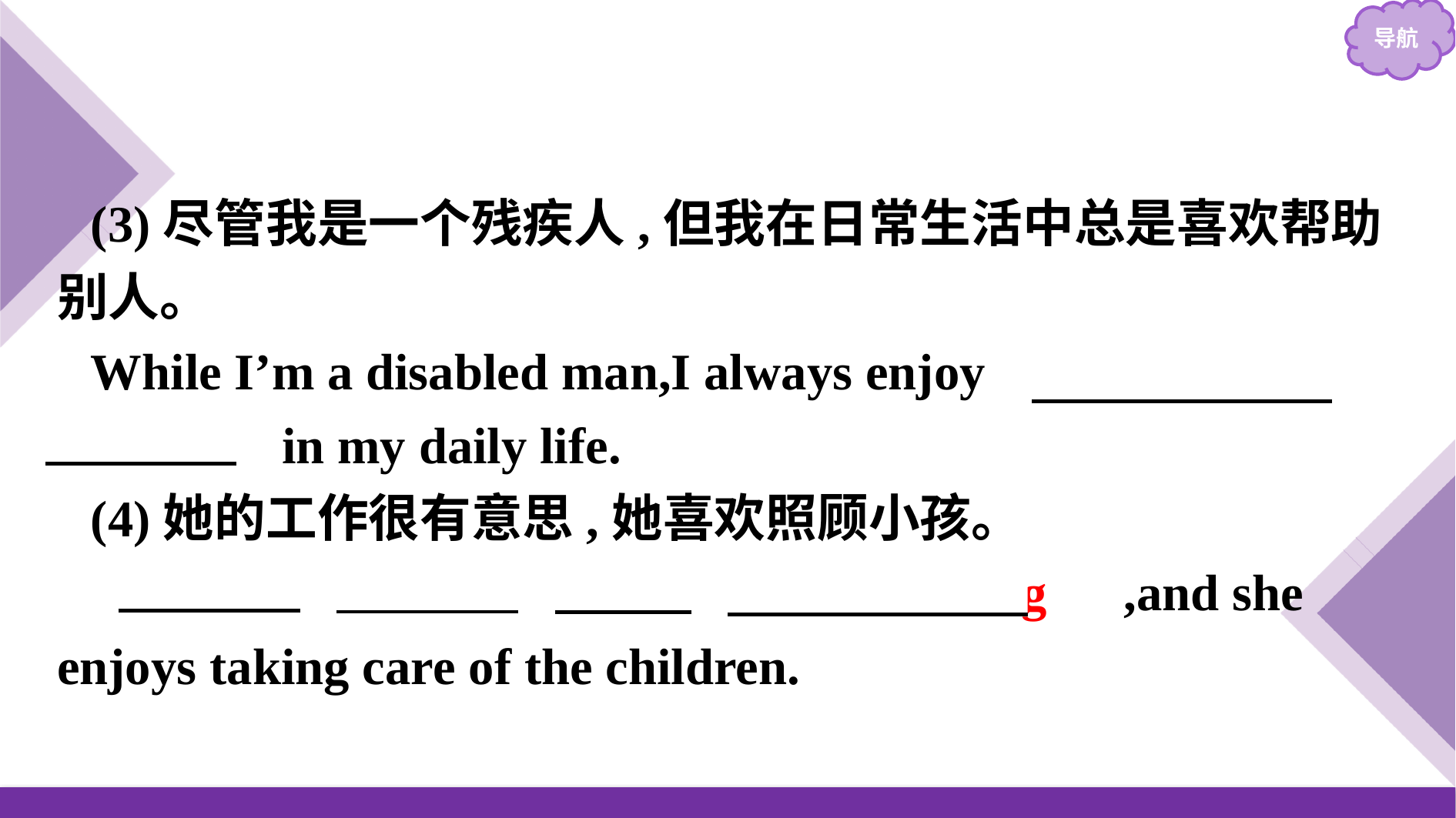

(3)尽管我是一个残疾人,但我在日常生活中总是喜欢帮助别人。
While I’m a disabled man,I always enjoy 　helping　 　others　 in my daily life.
(4)她的工作很有意思,她喜欢照顾小孩。
　Her　 　work　 　is　 　interesting　,and she enjoys taking care of the children.